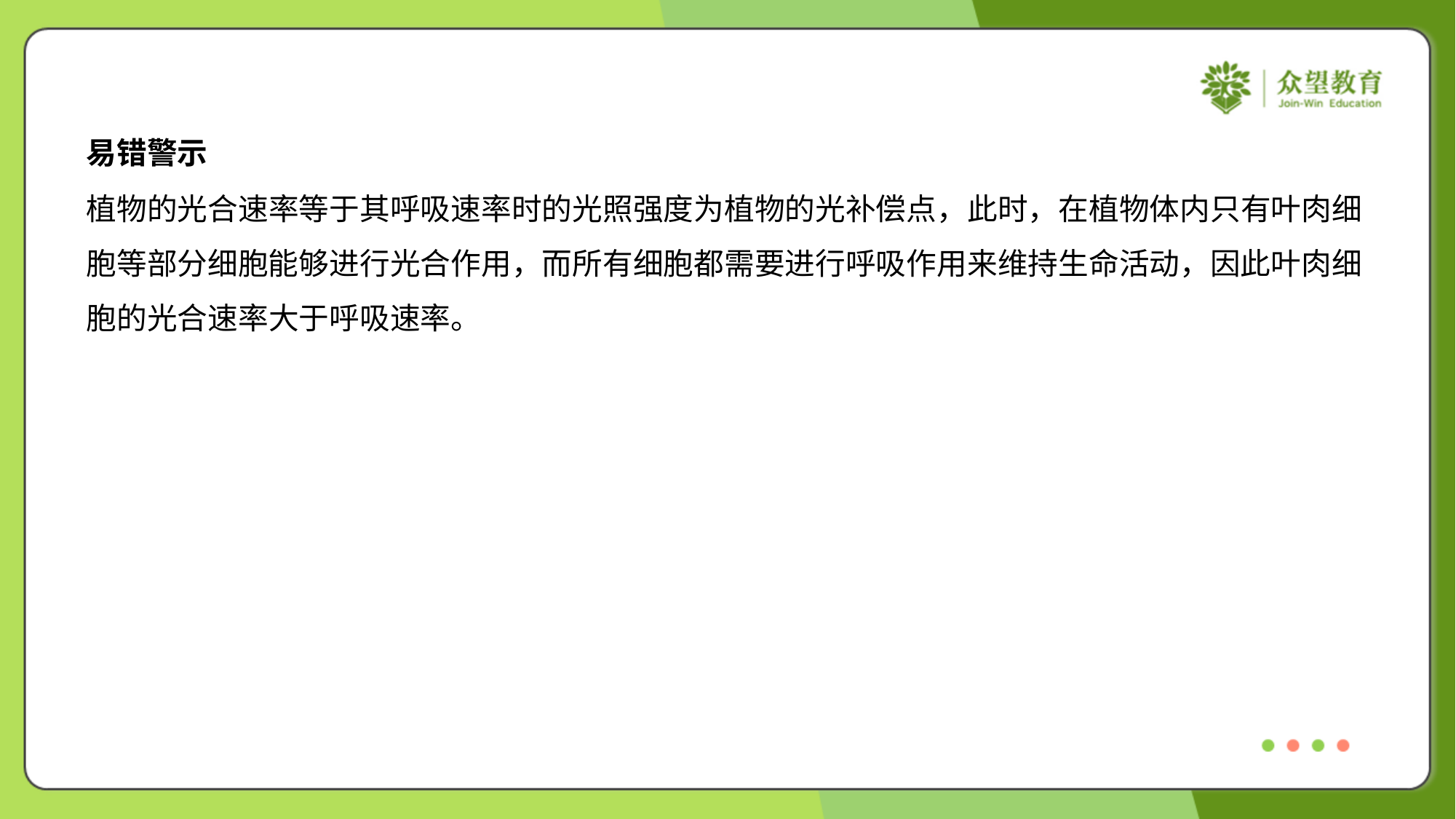

易错警示
植物的光合速率等于其呼吸速率时的光照强度为植物的光补偿点，此时，在植物体内只有叶肉细
胞等部分细胞能够进行光合作用，而所有细胞都需要进行呼吸作用来维持生命活动，因此叶肉细
胞的光合速率大于呼吸速率。